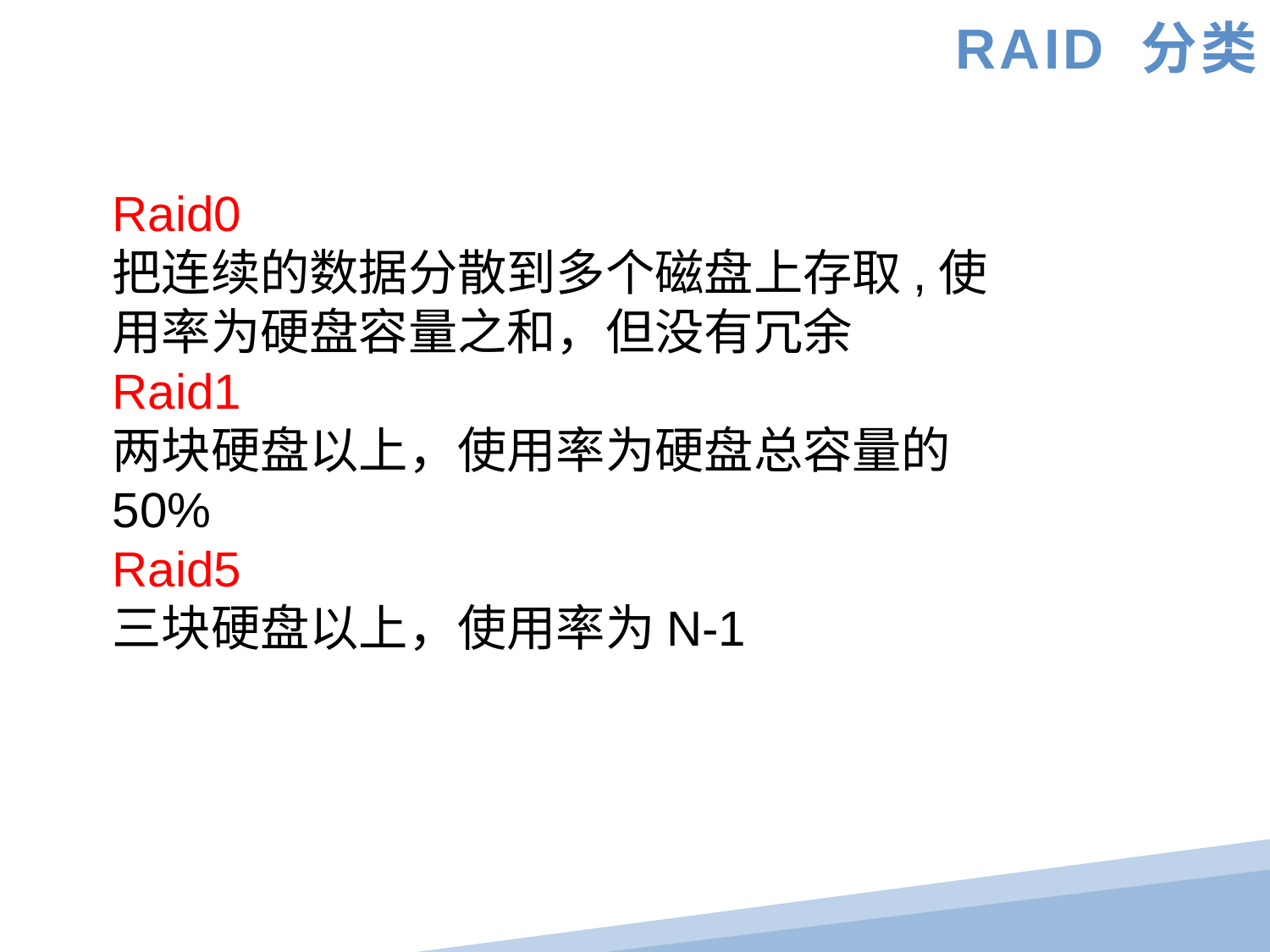

RAID 分类
Raid0
把连续的数据分散到多个磁盘上存取,使用率为硬盘容量之和，但没有冗余
Raid1
两块硬盘以上，使用率为硬盘总容量的50%
Raid5
三块硬盘以上，使用率为N-1